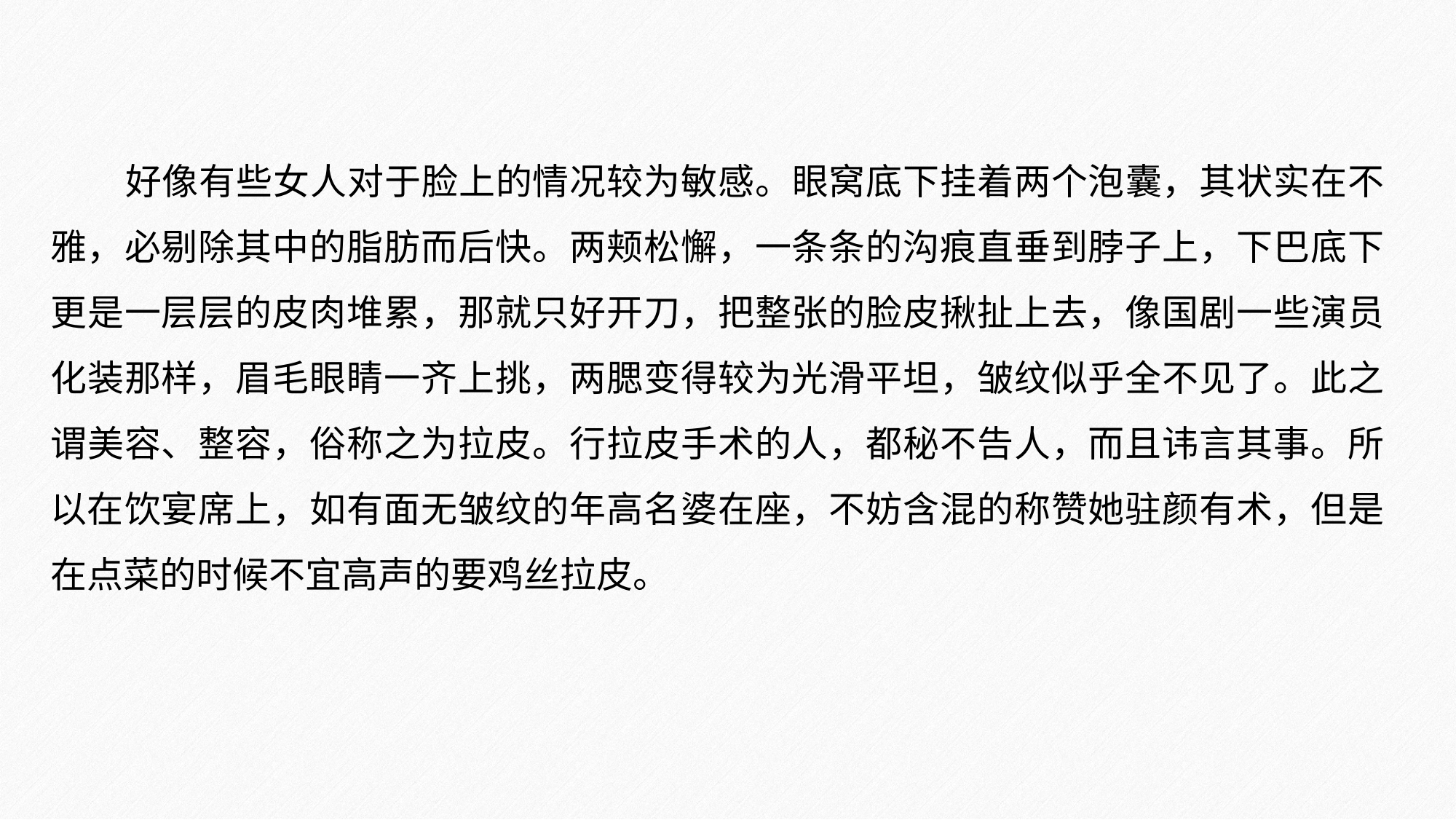

好像有些女人对于脸上的情况较为敏感。眼窝底下挂着两个泡囊，其状实在不雅，必剔除其中的脂肪而后快。两颊松懈，一条条的沟痕直垂到脖子上，下巴底下更是一层层的皮肉堆累，那就只好开刀，把整张的脸皮揪扯上去，像国剧一些演员化装那样，眉毛眼睛一齐上挑，两腮变得较为光滑平坦，皱纹似乎全不见了。此之谓美容、整容，俗称之为拉皮。行拉皮手术的人，都秘不告人，而且讳言其事。所以在饮宴席上，如有面无皱纹的年高名婆在座，不妨含混的称赞她驻颜有术，但是在点菜的时候不宜高声的要鸡丝拉皮。